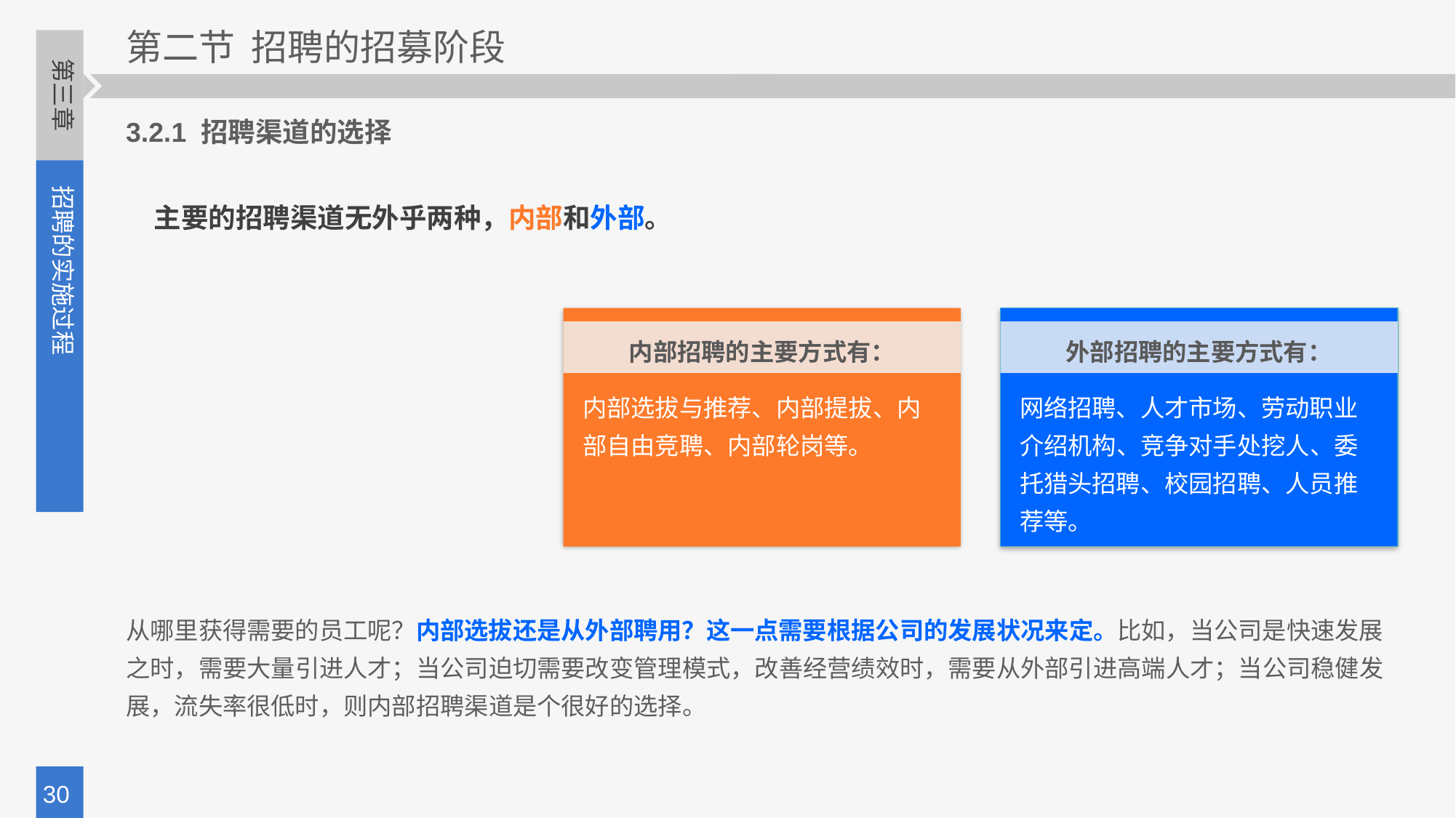

3.2.1 招聘渠道的选择
主要的招聘渠道无外乎两种，内部和外部。

内部招聘的主要方式有：
内部选拔与推荐、内部提拔、内部自由竞聘、内部轮岗等。

外部招聘的主要方式有：
网络招聘、人才市场、劳动职业介绍机构、竞争对手处挖人、委托猎头招聘、校园招聘、人员推荐等。
从哪里获得需要的员工呢？内部选拔还是从外部聘用？这一点需要根据公司的发展状况来定。比如，当公司是快速发展之时，需要大量引进人才；当公司迫切需要改变管理模式，改善经营绩效时，需要从外部引进高端人才；当公司稳健发展，流失率很低时，则内部招聘渠道是个很好的选择。